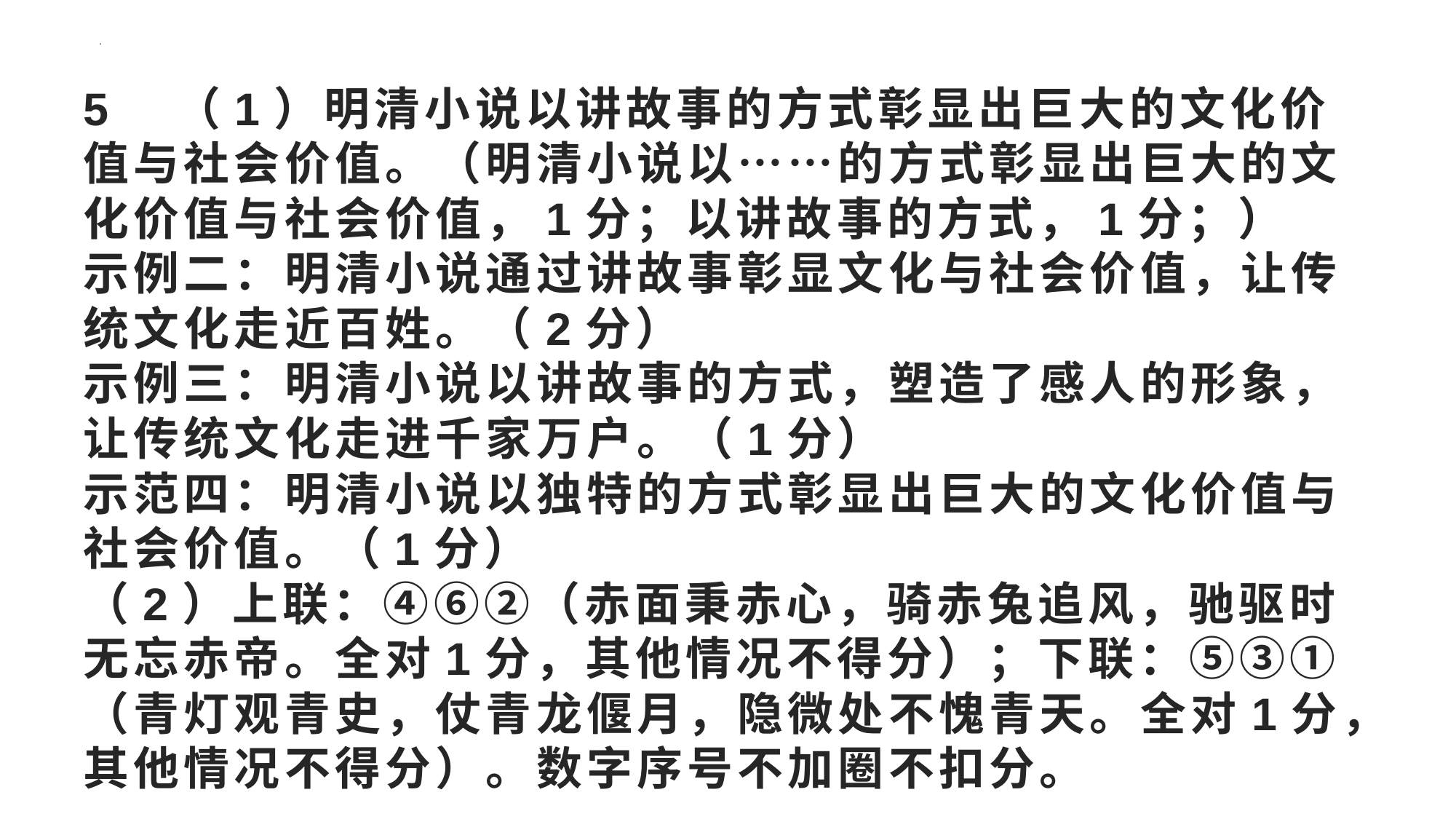

# 5	（1）明清小说以讲故事的方式彰显出巨大的文化价值与社会价值。（明清小说以……的方式彰显出巨大的文化价值与社会价值，1分；以讲故事的方式，1分；） 示例二：明清小说通过讲故事彰显文化与社会价值，让传统文化走近百姓。（2分） 示例三：明清小说以讲故事的方式，塑造了感人的形象，让传统文化走进千家万户。（1分） 示范四：明清小说以独特的方式彰显出巨大的文化价值与社会价值。（1分） （2）上联：④⑥②（赤面秉赤心，骑赤兔追风，驰驱时无忘赤帝。全对1分，其他情况不得分）；下联：⑤③①（青灯观青史，仗青龙偃月，隐微处不愧青天。全对1分，其他情况不得分）。数字序号不加圈不扣分。